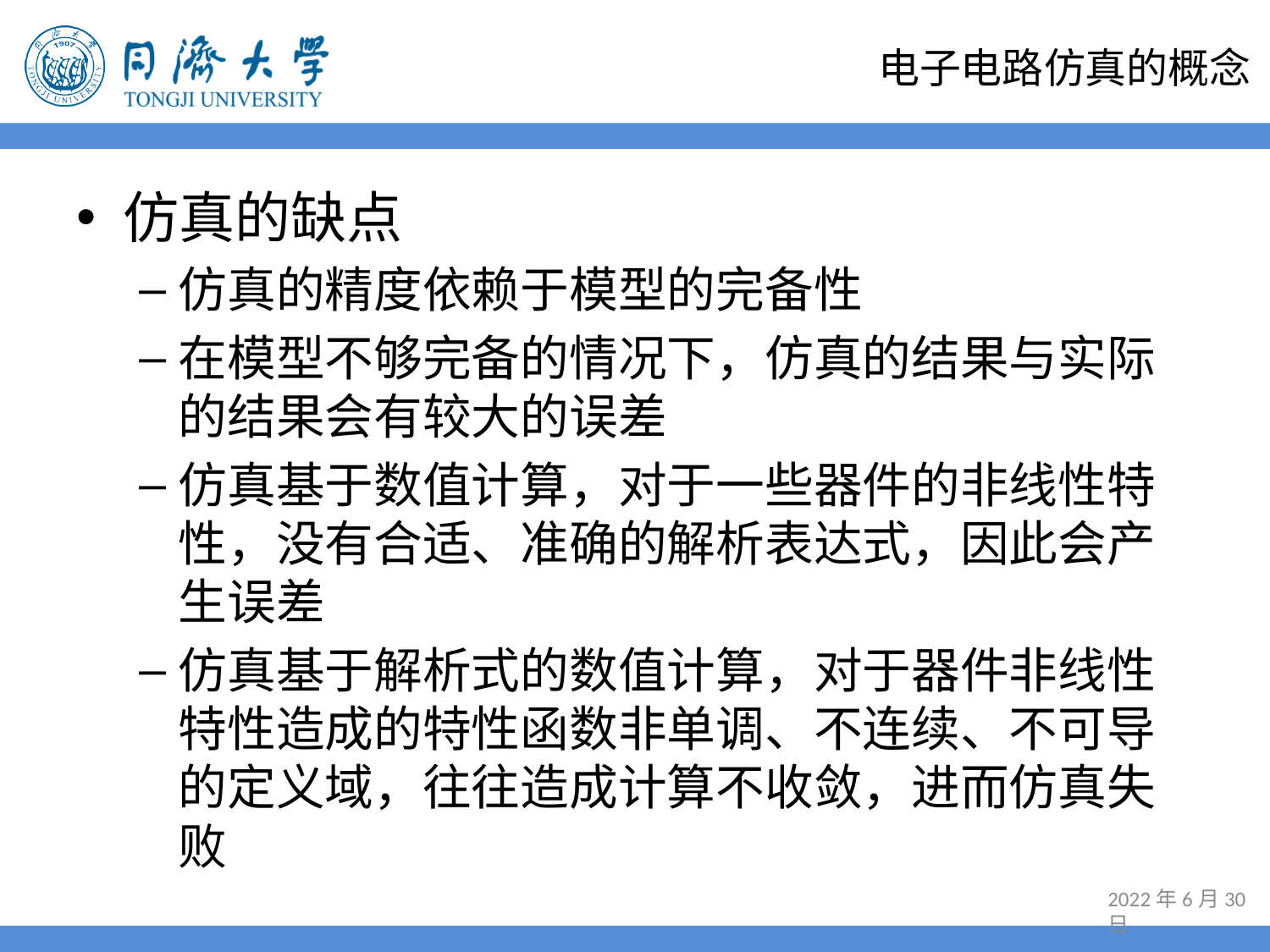

# 电子电路仿真的概念
仿真的缺点
仿真的精度依赖于模型的完备性
在模型不够完备的情况下，仿真的结果与实际的结果会有较大的误差
仿真基于数值计算，对于一些器件的非线性特性，没有合适、准确的解析表达式，因此会产生误差
仿真基于解析式的数值计算，对于器件非线性特性造成的特性函数非单调、不连续、不可导的定义域，往往造成计算不收敛，进而仿真失败
2022年6月30日